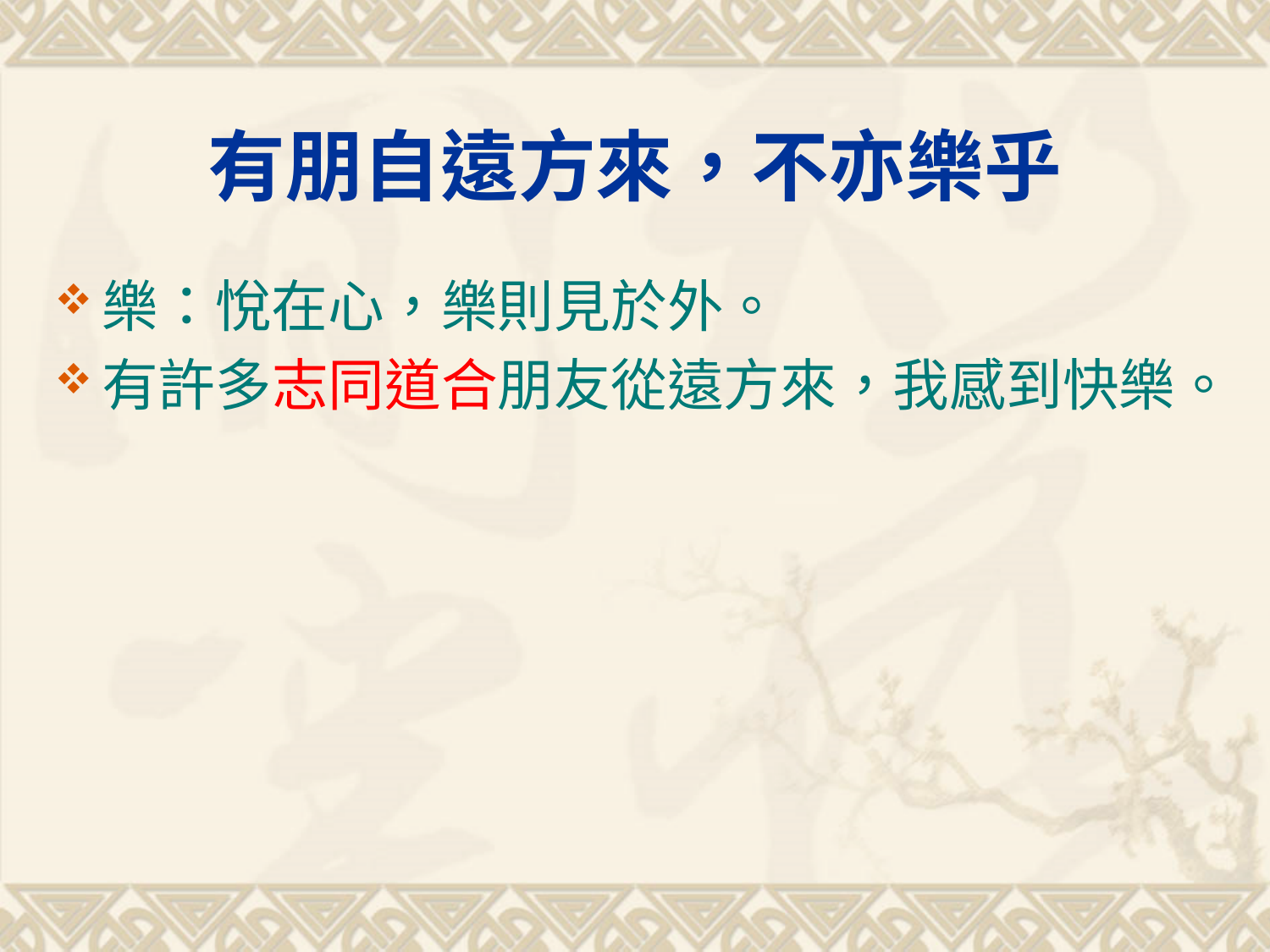

# 有朋自遠方來，不亦樂乎
樂：悅在心，樂則見於外。
有許多志同道合朋友從遠方來，我感到快樂。